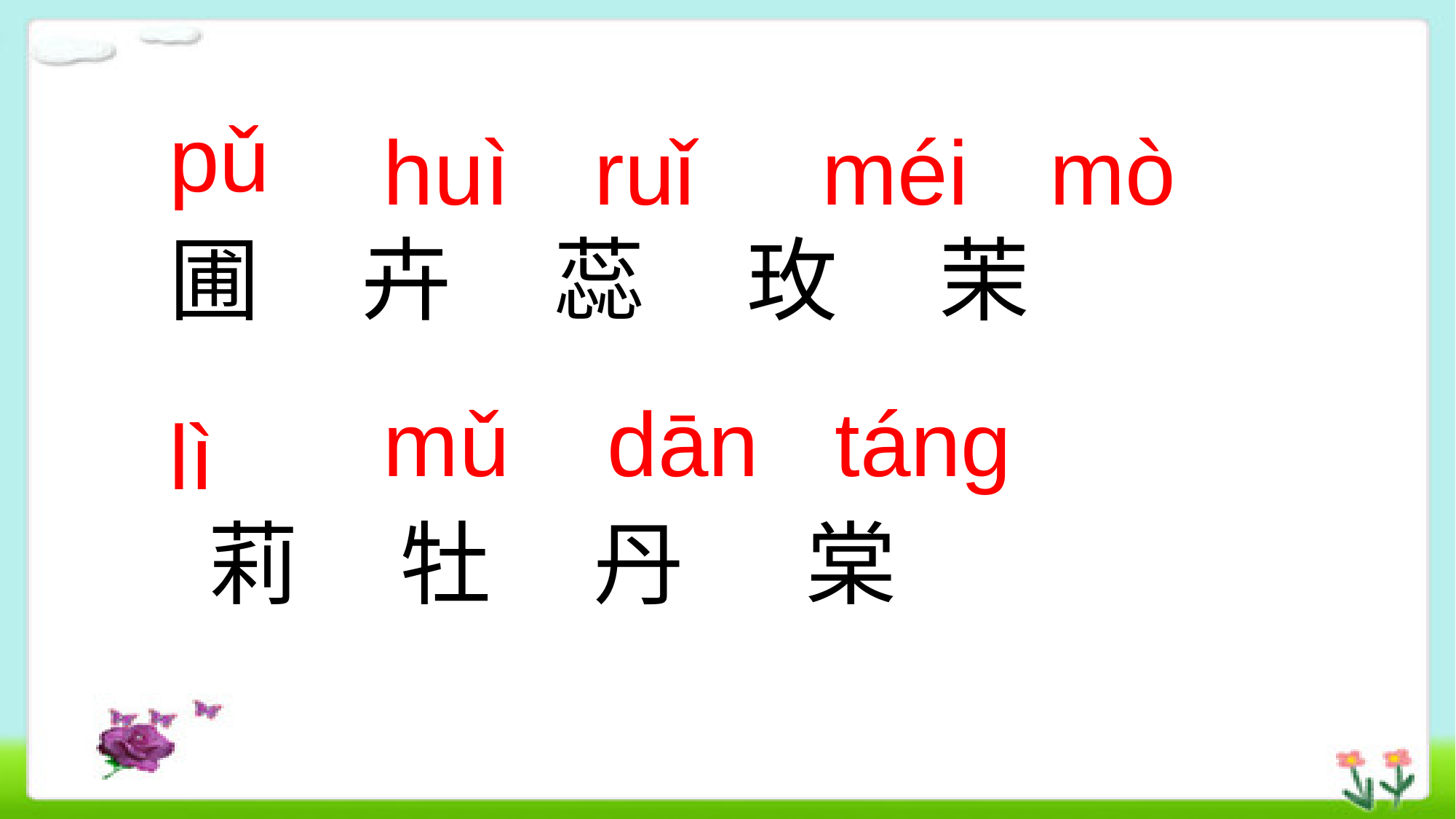

pǔ
huì
ruǐ
méi
mò
圃     卉     蕊     玫     茉
mǔ
dān
táng
lì
莉     牡     丹      棠